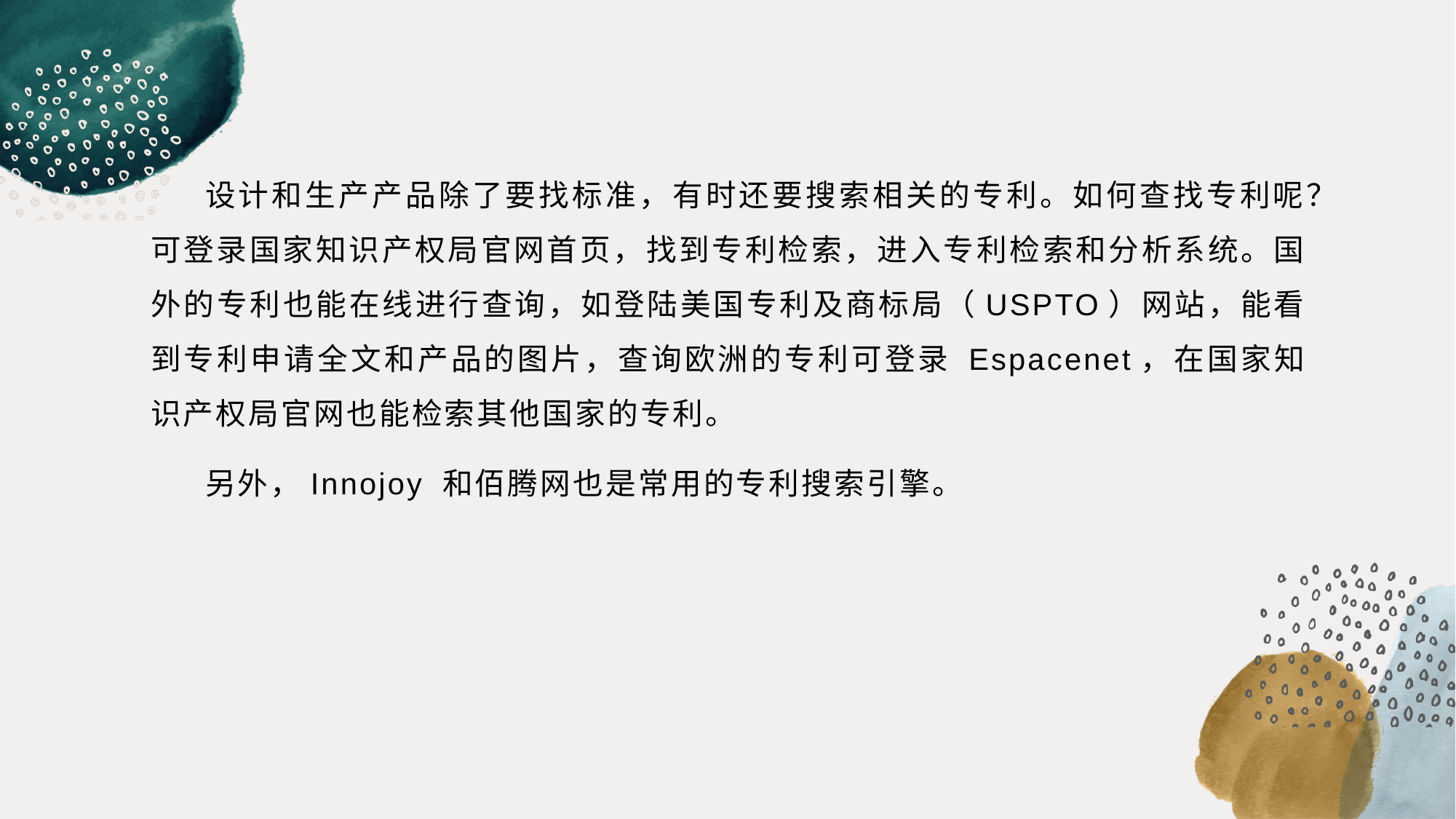

设计和生产产品除了要找标准，有时还要搜索相关的专利。如何查找专利呢？可登录国家知识产权局官网首页，找到专利检索，进入专利检索和分析系统。国外的专利也能在线进行查询，如登陆美国专利及商标局（USPTO）网站，能看到专利申请全文和产品的图片，查询欧洲的专利可登录 Espacenet，在国家知识产权局官网也能检索其他国家的专利。
另外，Innojoy 和佰腾网也是常用的专利搜索引擎。